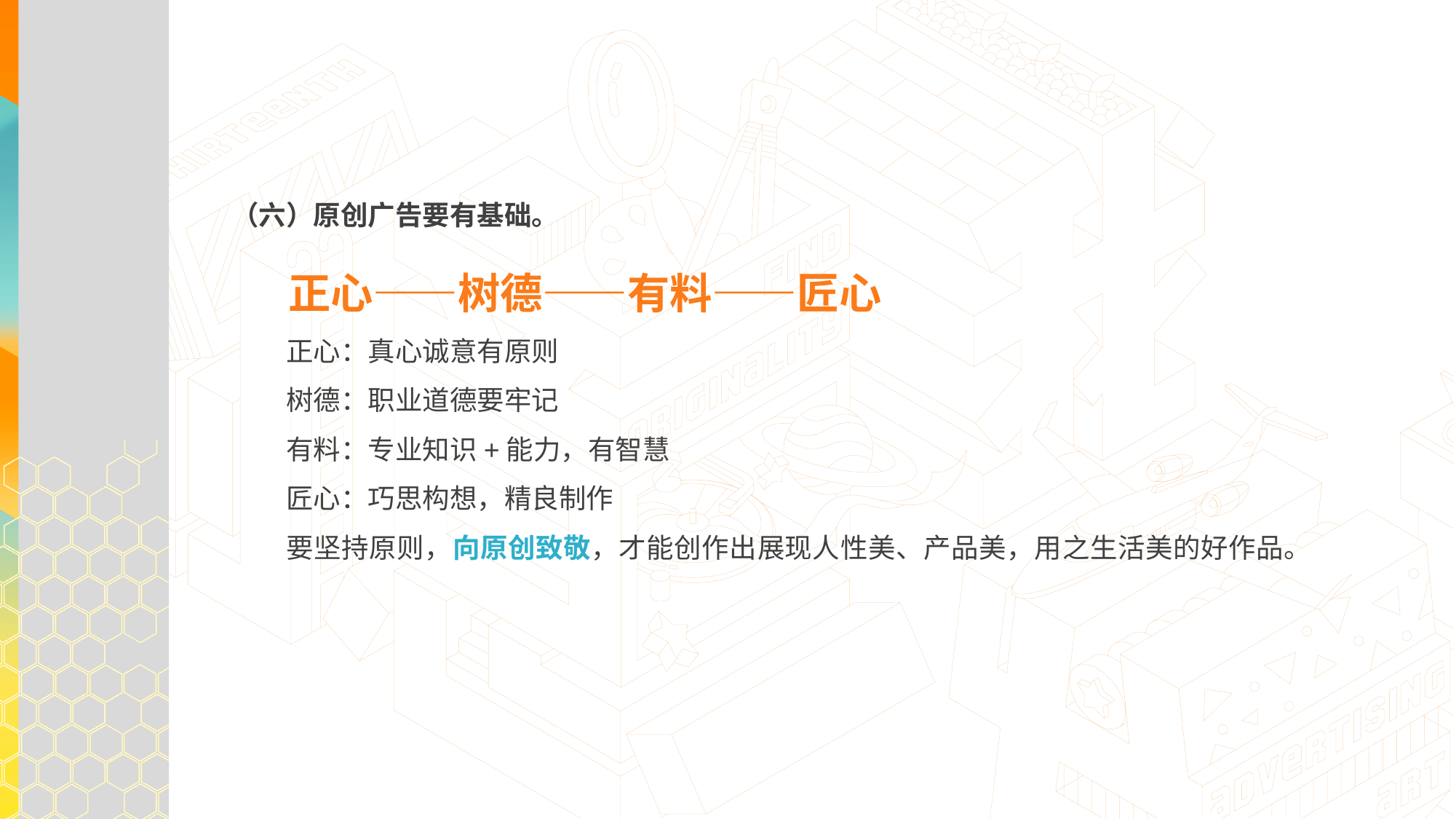

（六）原创广告要有基础。
       正心——树德——有料——匠心
正心：真心诚意有原则
树德：职业道德要牢记
有料：专业知识+能力，有智慧
匠心：巧思构想，精良制作
要坚持原则，向原创致敬，才能创作出展现人性美、产品美，用之生活美的好作品。

20